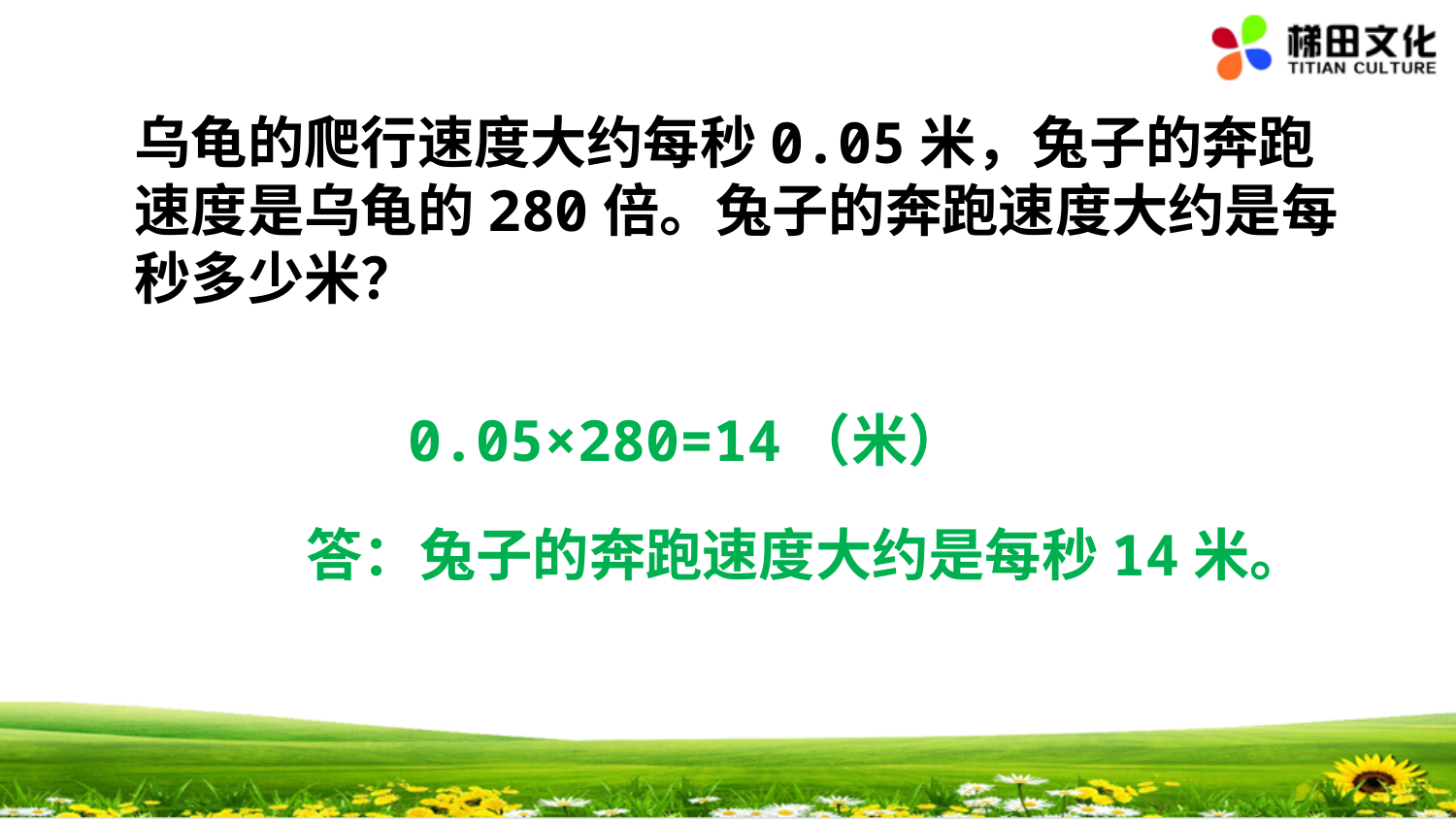

乌龟的爬行速度大约每秒0.05米，兔子的奔跑速度是乌龟的280倍。兔子的奔跑速度大约是每秒多少米？
0.05×280=14（米）
答：兔子的奔跑速度大约是每秒14米。